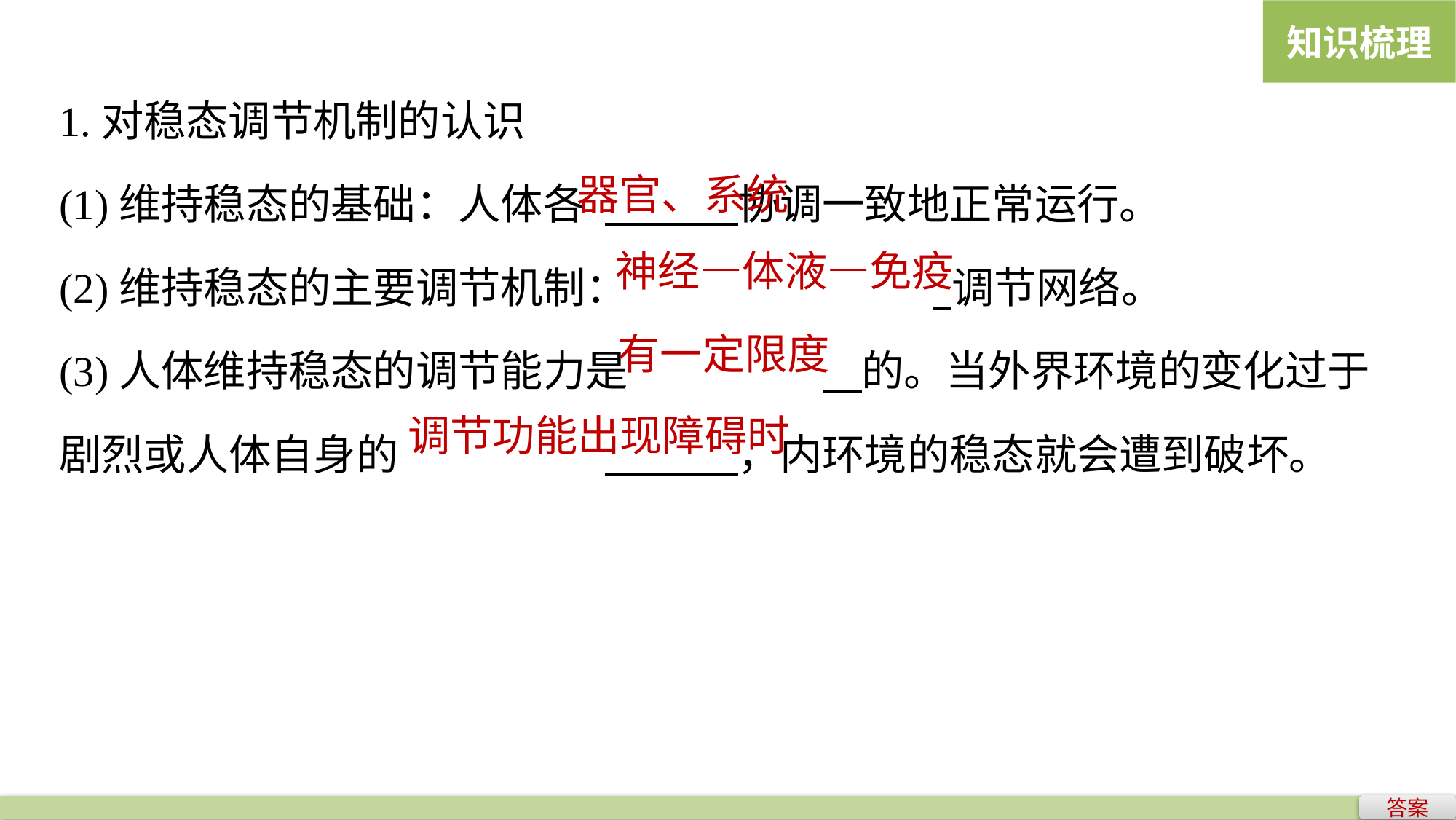

知识梳理
1.对稳态调节机制的认识
(1)维持稳态的基础：人体各	              协调一致地正常运行。
(2)维持稳态的主要调节机制：			  调节网络。
(3)人体维持稳态的调节能力是		    的。当外界环境的变化过于
剧烈或人体自身的		              ，内环境的稳态就会遭到破坏。
器官、系统
神经—体液—免疫
有一定限度
调节功能出现障碍时
答案